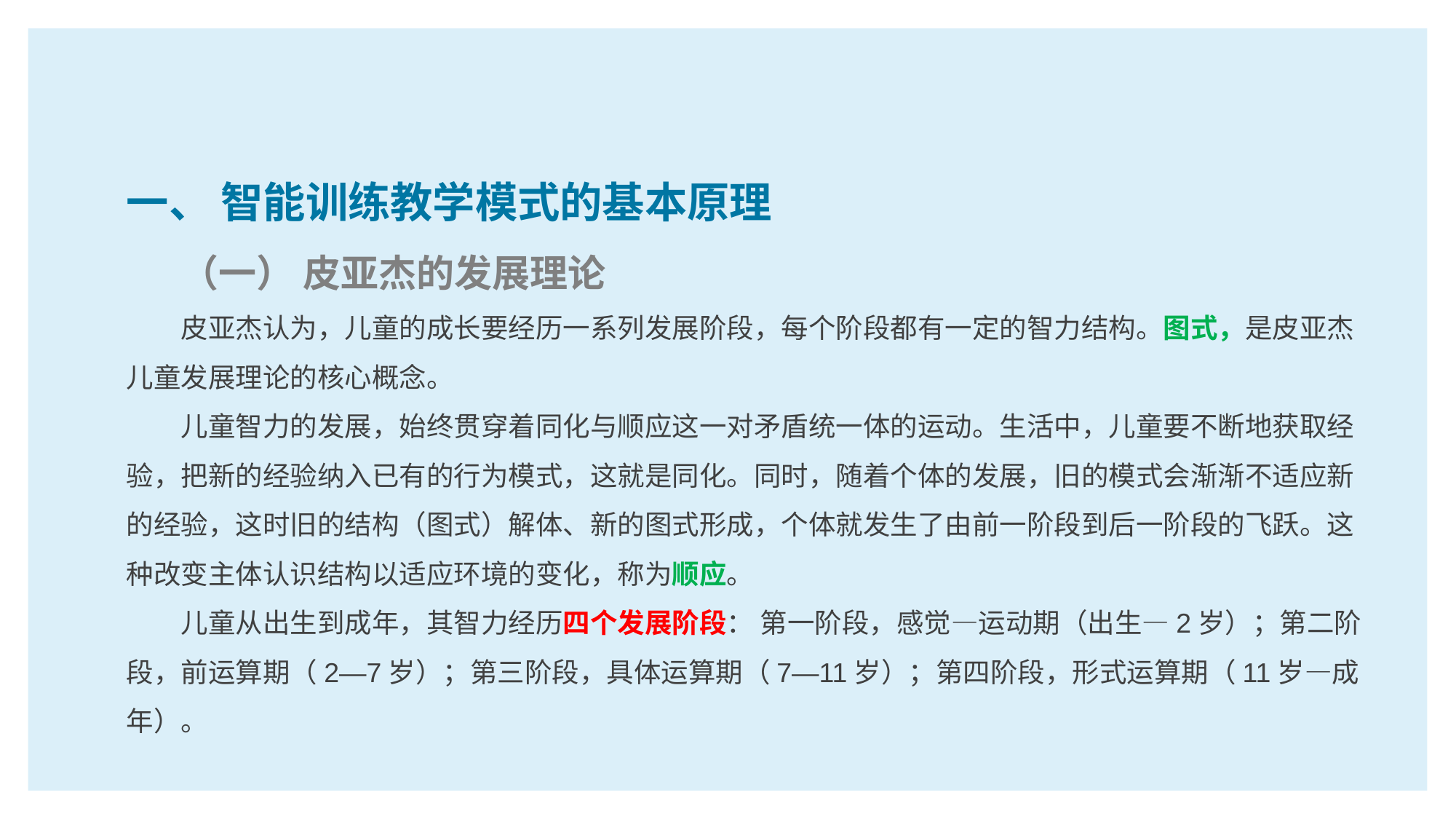

一、 智能训练教学模式的基本原理
（一） 皮亚杰的发展理论
皮亚杰认为，儿童的成长要经历一系列发展阶段，每个阶段都有一定的智力结构。图式，是皮亚杰儿童发展理论的核心概念。
儿童智力的发展，始终贯穿着同化与顺应这一对矛盾统一体的运动。生活中，儿童要不断地获取经验，把新的经验纳入已有的行为模式，这就是同化。同时，随着个体的发展，旧的模式会渐渐不适应新的经验，这时旧的结构（图式）解体、新的图式形成，个体就发生了由前一阶段到后一阶段的飞跃。这种改变主体认识结构以适应环境的变化，称为顺应。
儿童从出生到成年，其智力经历四个发展阶段： 第一阶段，感觉—运动期（出生—2岁）；第二阶段，前运算期（2—7岁）；第三阶段，具体运算期（7—11岁）；第四阶段，形式运算期（11岁—成年）。